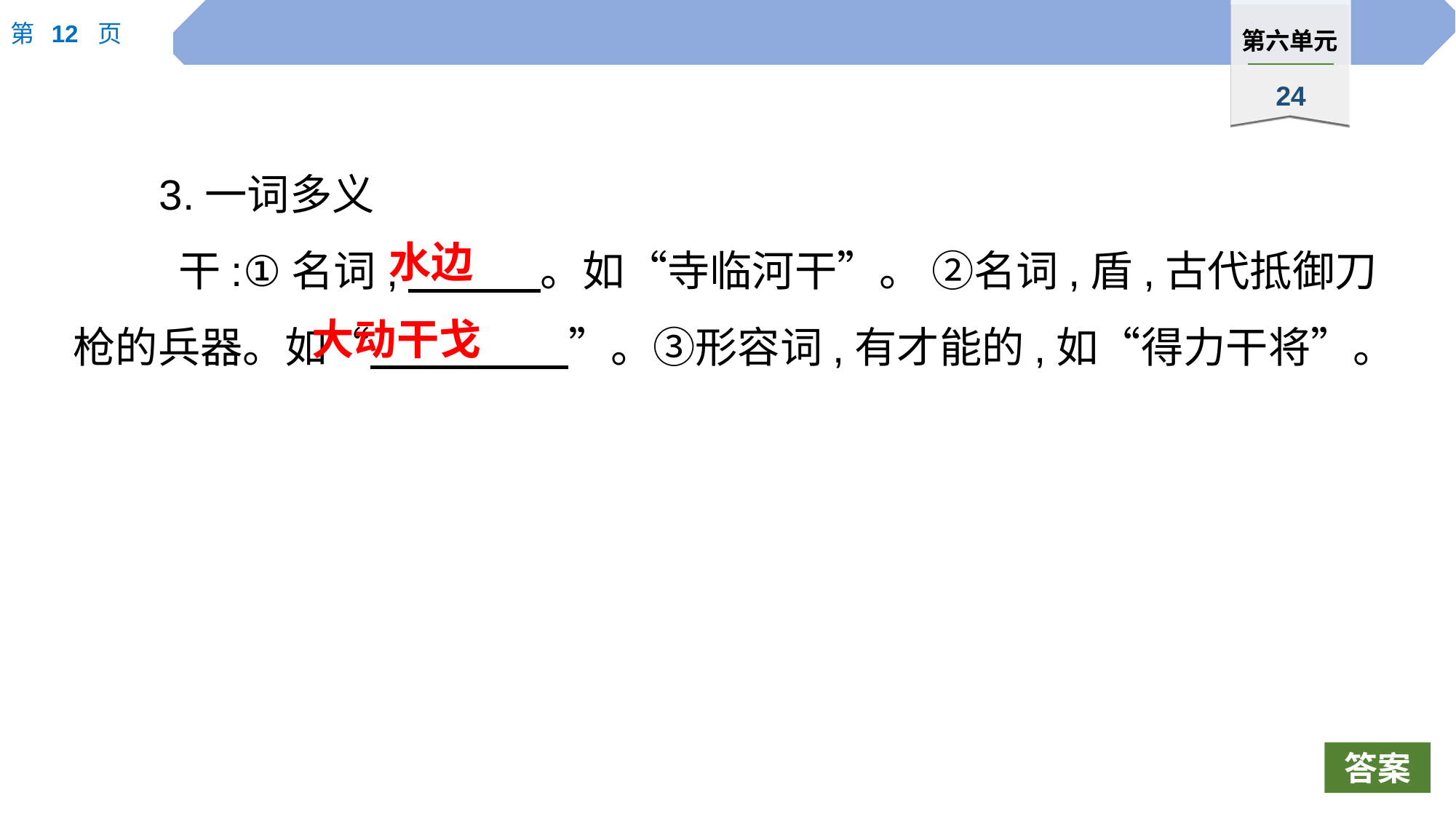

3.一词多义
 干:①名词,　     　。如“寺临河干”。 ②名词,盾,古代抵御刀枪的兵器。如“　            　”。③形容词,有才能的,如“得力干将”。

水边
大动干戈
答案